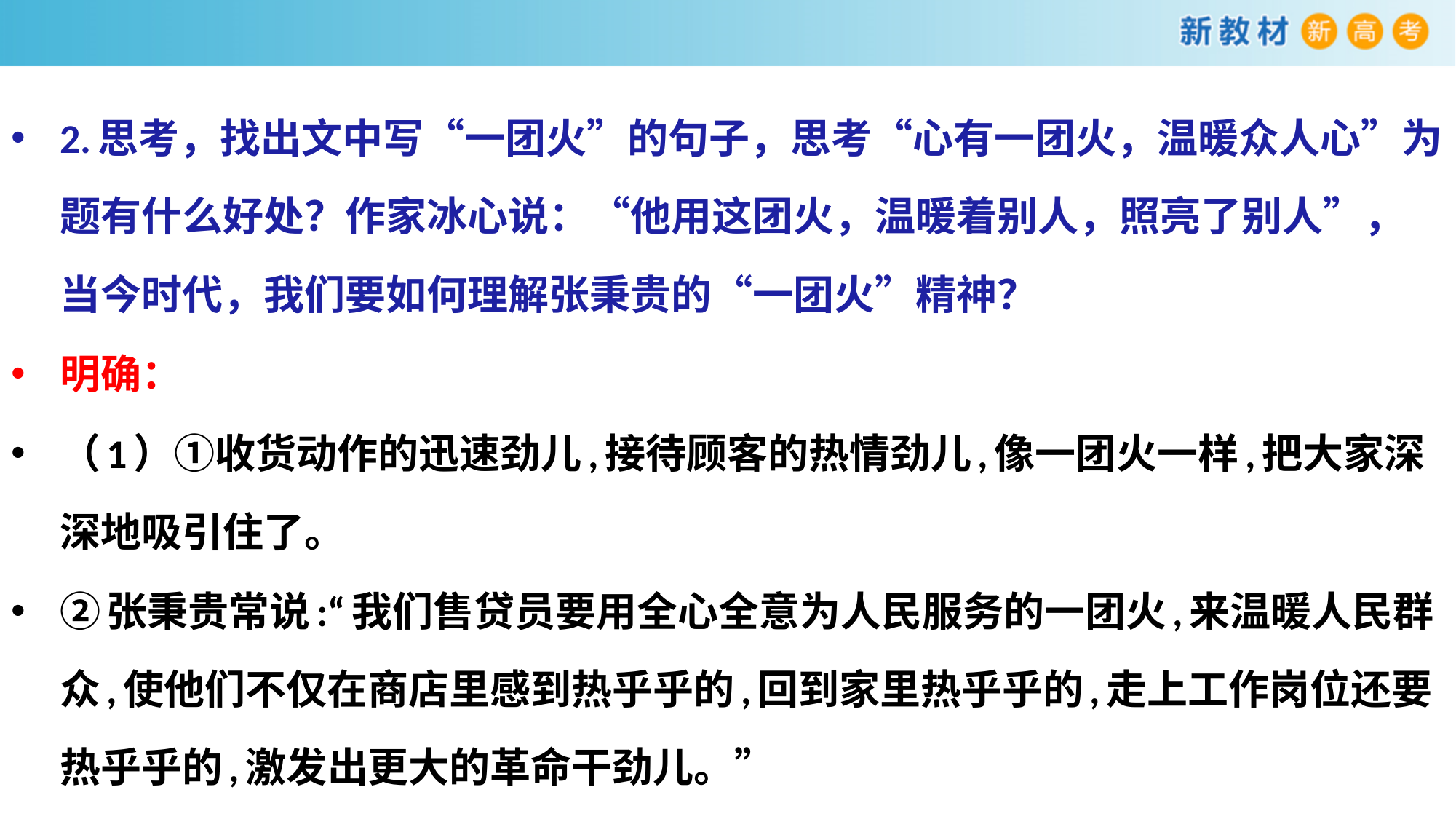

2.思考，找出文中写“一团火”的句子，思考“心有一团火，温暖众人心”为题有什么好处？作家冰心说：“他用这团火，温暖着别人，照亮了别人”，当今时代，我们要如何理解张秉贵的“一团火”精神？
明确：
（1）①收货动作的迅速劲儿,接待顾客的热情劲儿,像一团火一样,把大家深深地吸引住了。
②张秉贵常说:“我们售贷员要用全心全意为人民服务的一团火,来温暖人民群众,使他们不仅在商店里感到热乎乎的,回到家里热乎乎的,走上工作岗位还要热乎乎的,激发出更大的革命干劲儿。”